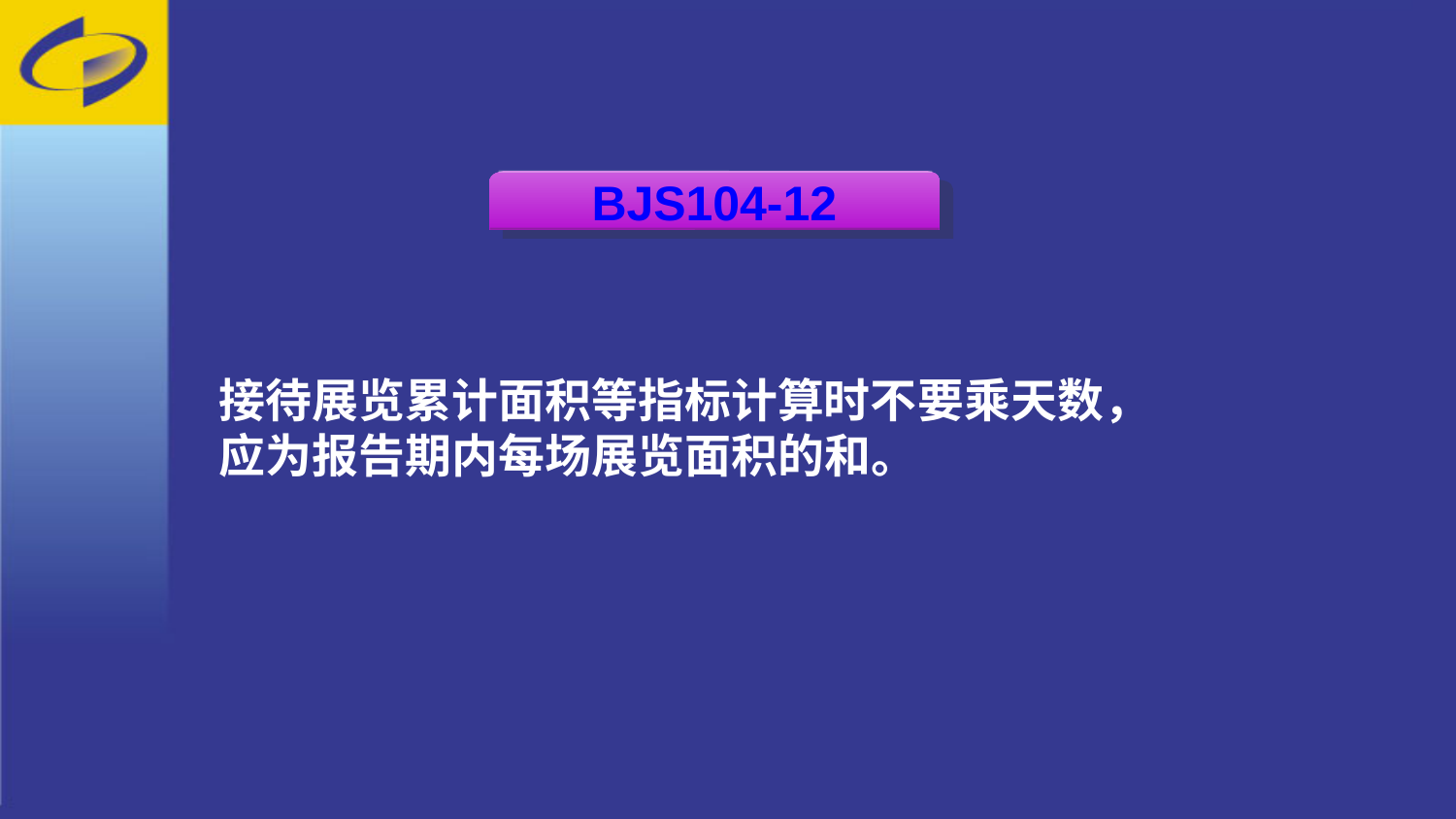

BJS104-12

接待展览累计面积等指标计算时不要乘天数，
应为报告期内每场展览面积的和。